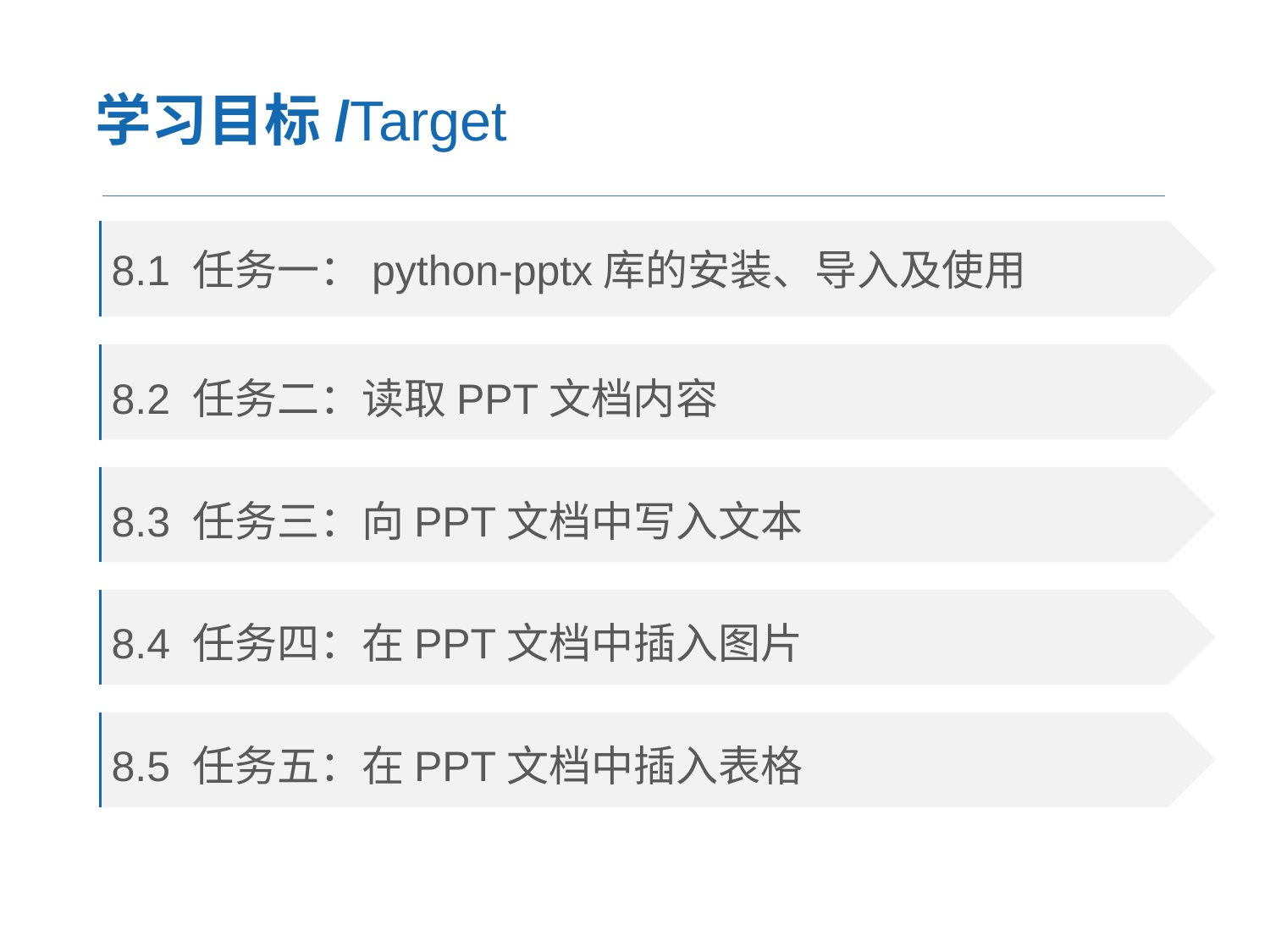

学习目标/Target
8.1 任务一：python-pptx库的安装、导入及使用

8.2 任务二：读取PPT文档内容

8.3 任务三：向PPT文档中写入文本

8.4 任务四：在PPT文档中插入图片

8.5 任务五：在PPT文档中插入表格